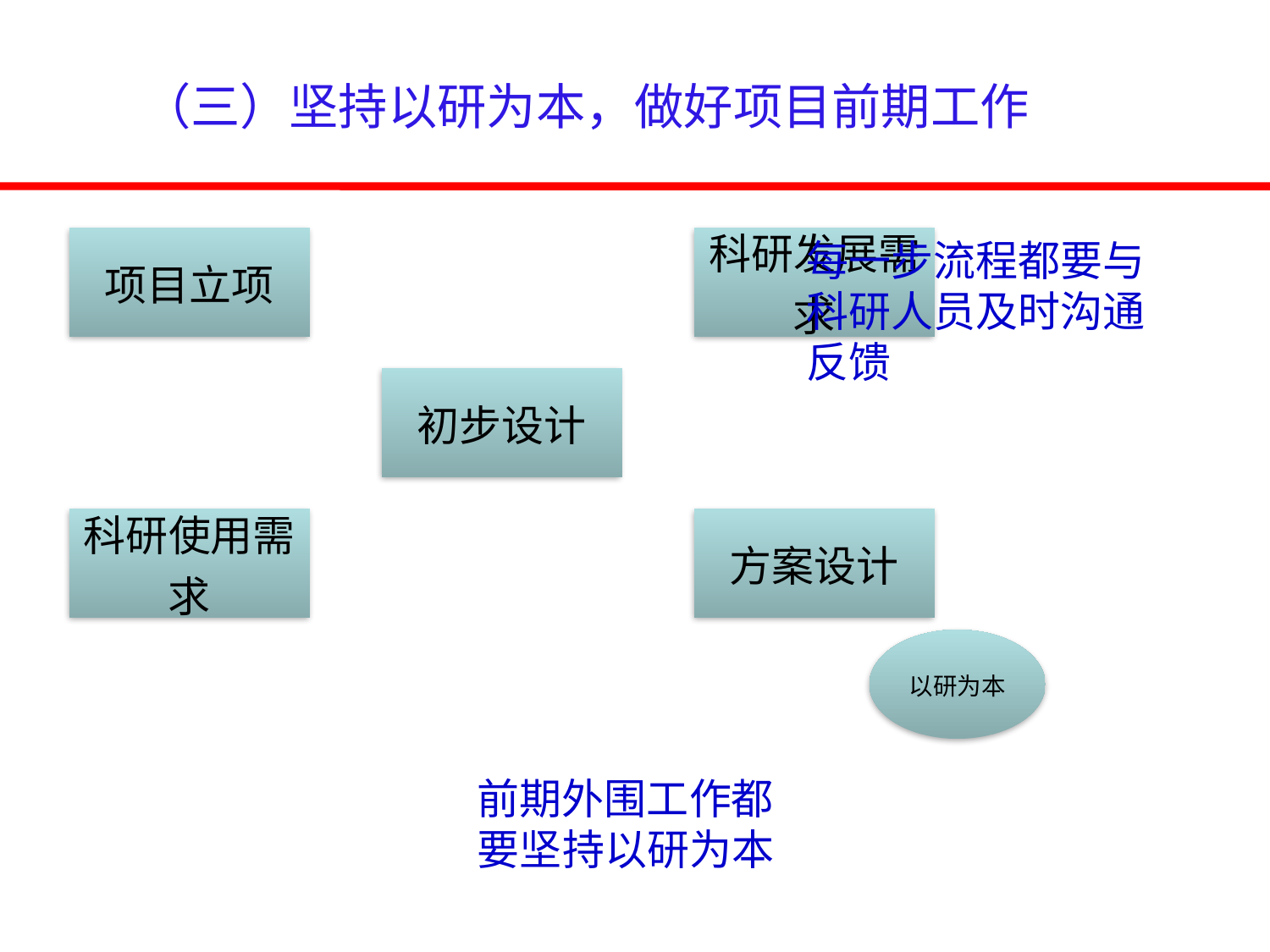

（三）坚持以研为本，做好项目前期工作

项目立项
初步设计
科研使用需求
方案设计
每一步流程都要与科研人员及时沟通反馈
以研为本
前期外围工作都要坚持以研为本